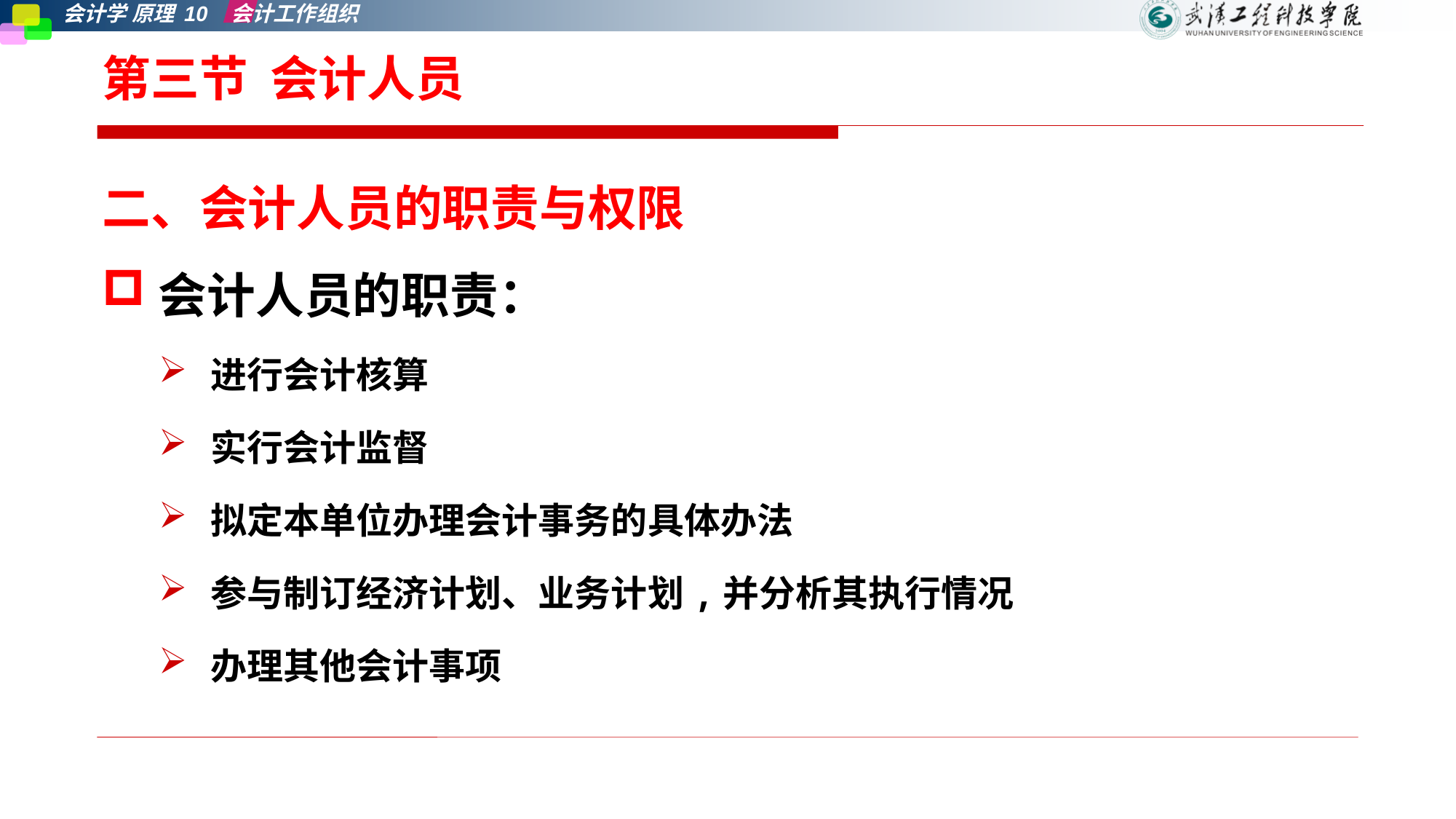

# 第三节  会计人员
二、会计人员的职责与权限
会计人员的职责：
进行会计核算
实行会计监督
拟定本单位办理会计事务的具体办法
参与制订经济计划、业务计划,并分析其执行情况
办理其他会计事项